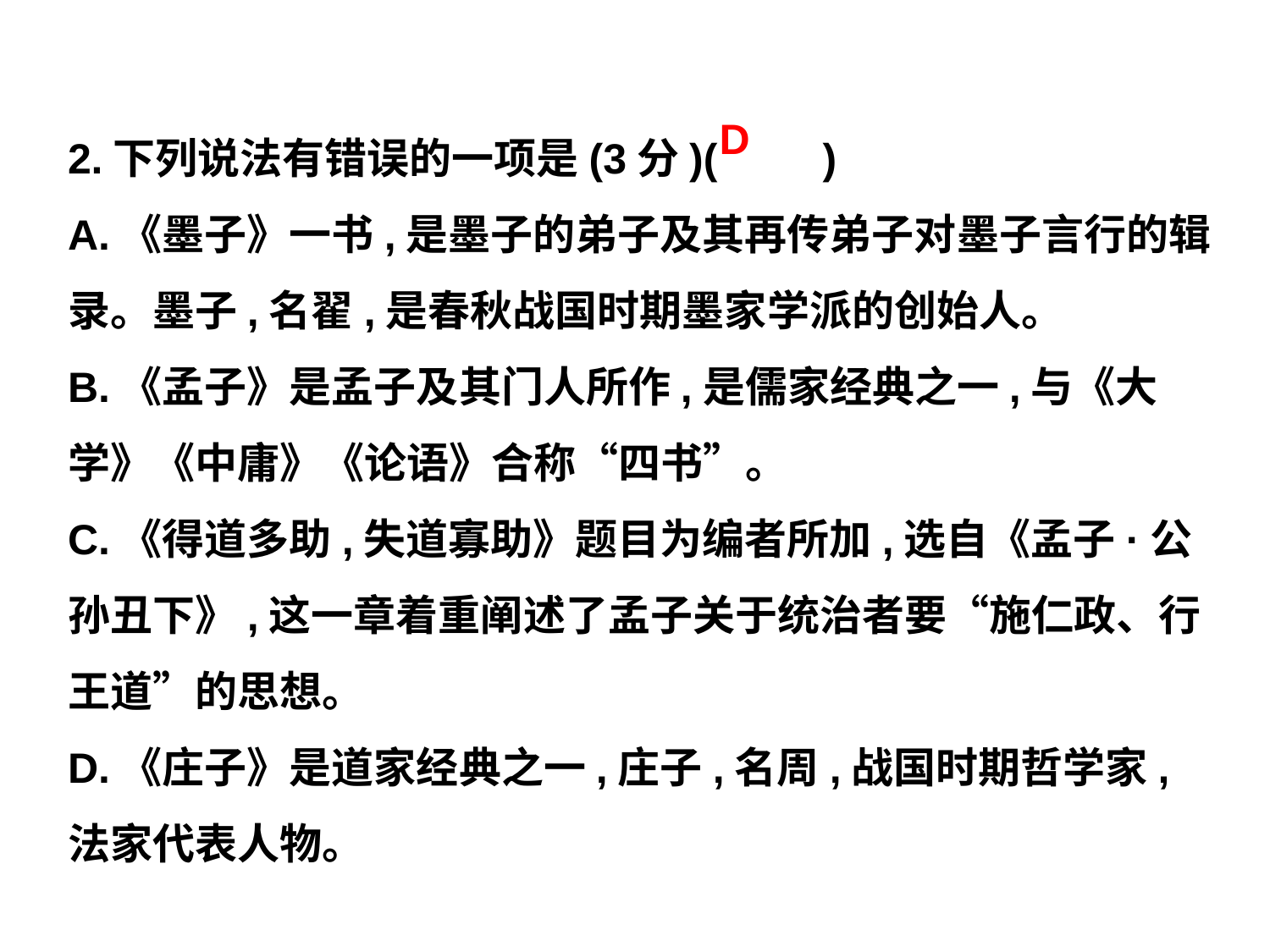

2.下列说法有错误的一项是(3分)(　　)
A.《墨子》一书,是墨子的弟子及其再传弟子对墨子言行的辑录。墨子,名翟,是春秋战国时期墨家学派的创始人。
B.《孟子》是孟子及其门人所作,是儒家经典之一,与《大学》《中庸》《论语》合称“四书”。
C.《得道多助,失道寡助》题目为编者所加,选自《孟子·公孙丑下》,这一章着重阐述了孟子关于统治者要“施仁政、行王道”的思想。
D.《庄子》是道家经典之一,庄子,名周,战国时期哲学家,法家代表人物。
D